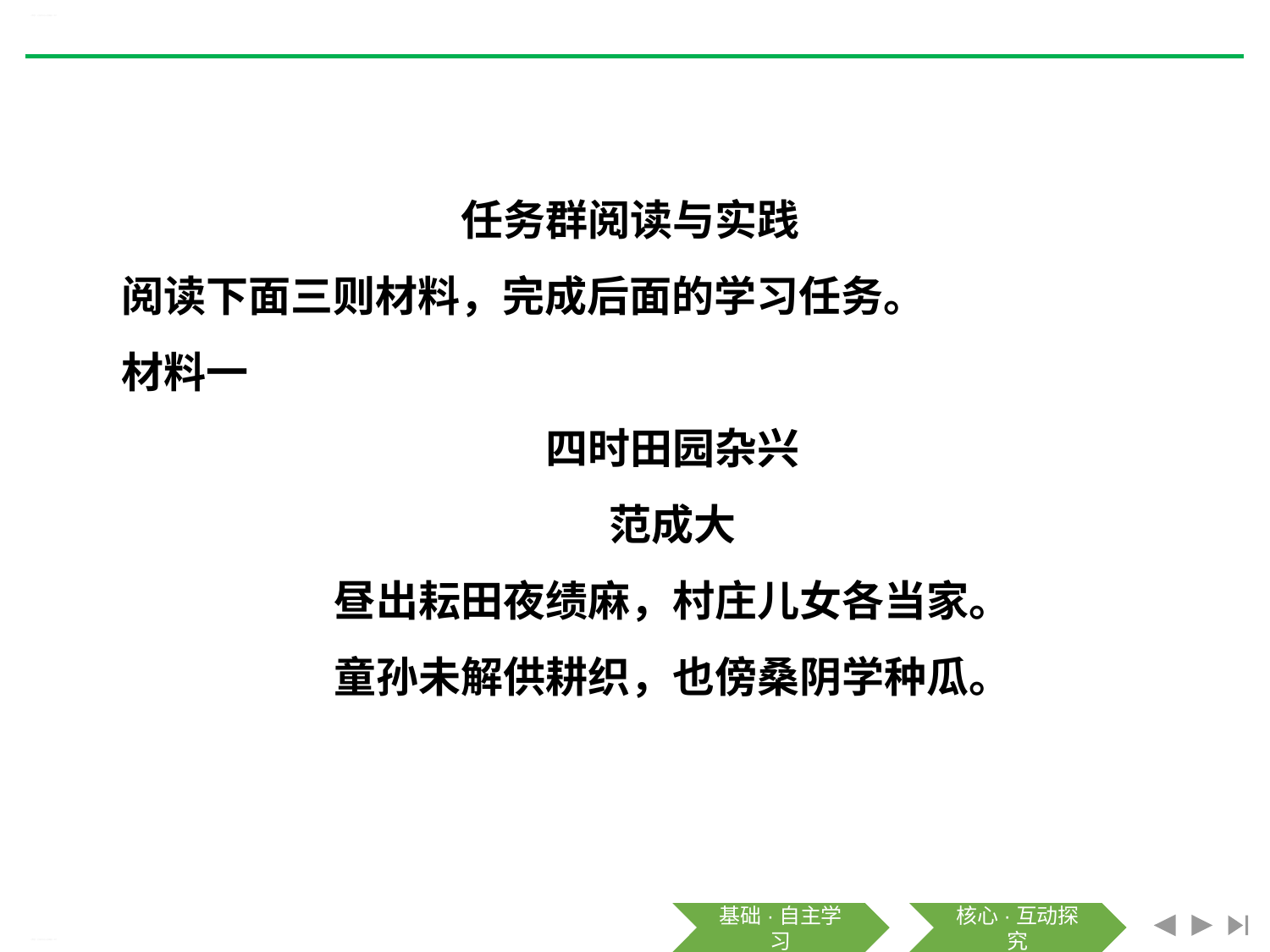

《芣苢》《文氏外孙入村收麦》PPT
任务群阅读与实践
阅读下面三则材料，完成后面的学习任务。
材料一
四时田园杂兴
范成大
昼出耘田夜绩麻，村庄儿女各当家。
童孙未解供耕织，也傍桑阴学种瓜。
《芣苢》《文氏外孙入村收麦》PPT